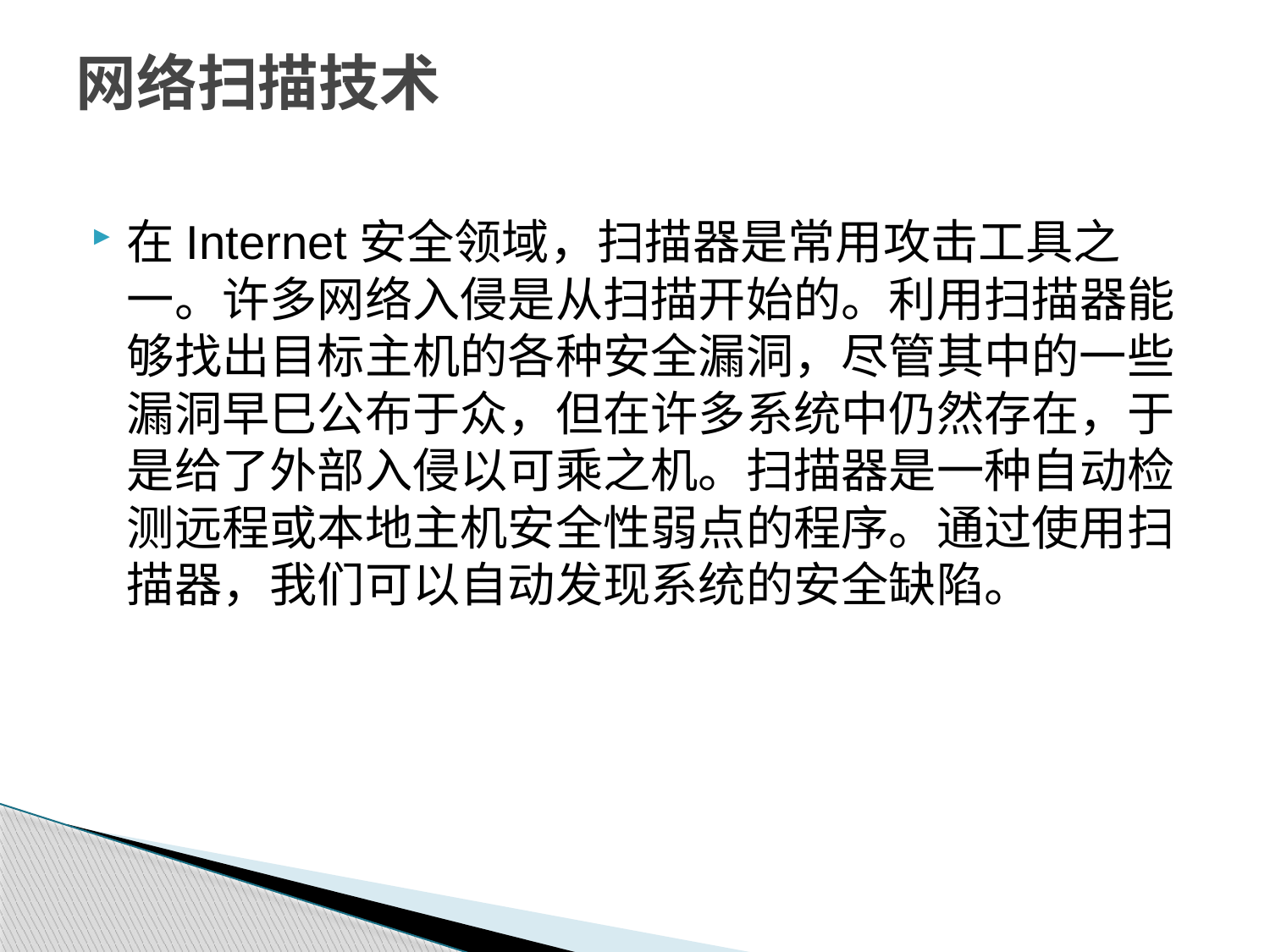

# 网络扫描技术
在Internet安全领域，扫描器是常用攻击工具之一。许多网络入侵是从扫描开始的。利用扫描器能够找出目标主机的各种安全漏洞，尽管其中的一些漏洞早巳公布于众，但在许多系统中仍然存在，于是给了外部入侵以可乘之机。扫描器是一种自动检测远程或本地主机安全性弱点的程序。通过使用扫描器，我们可以自动发现系统的安全缺陷。